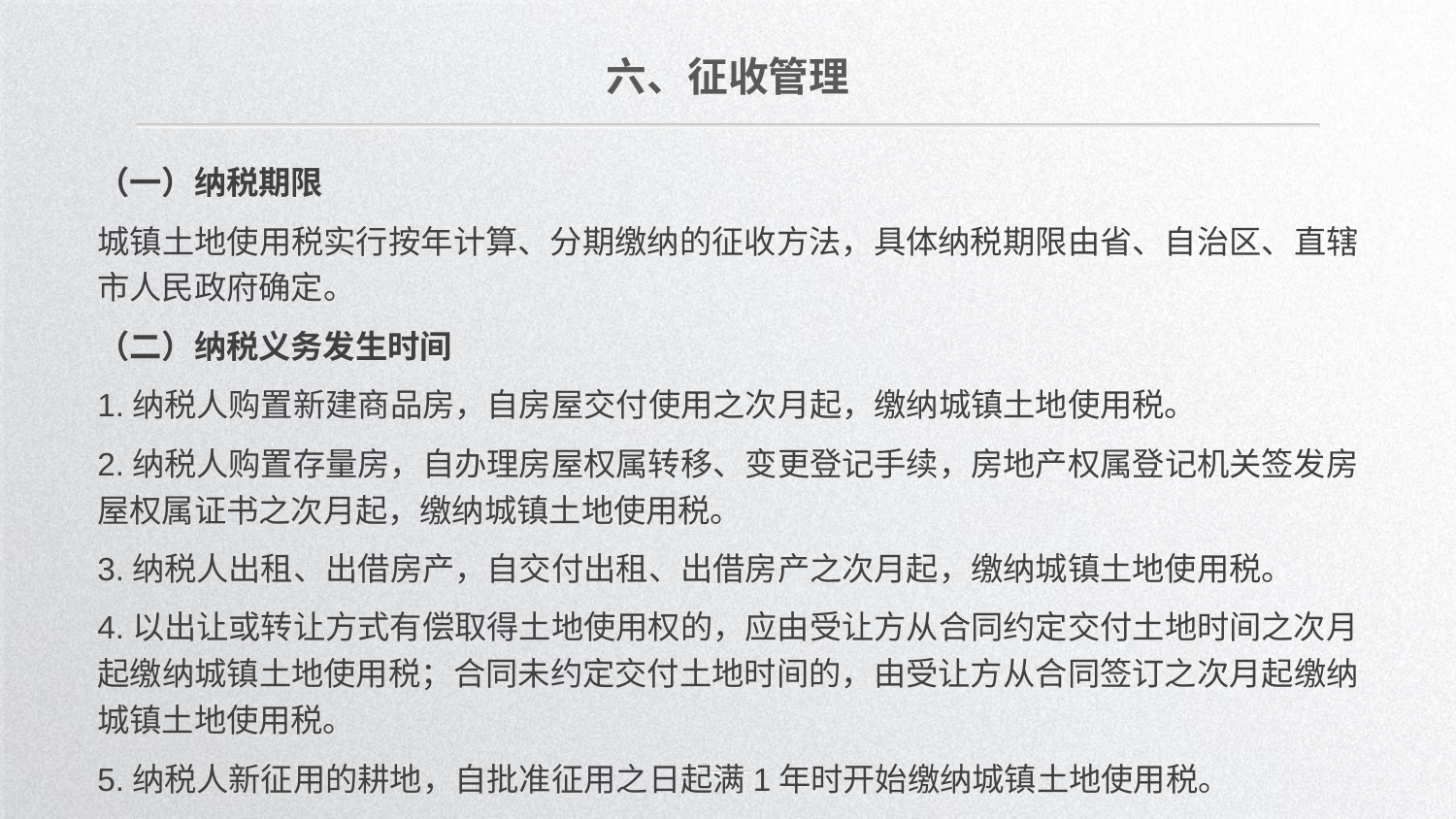

六、征收管理
（一）纳税期限
城镇土地使用税实行按年计算、分期缴纳的征收方法，具体纳税期限由省、自治区、直辖市人民政府确定。
（二）纳税义务发生时间
1.纳税人购置新建商品房，自房屋交付使用之次月起，缴纳城镇土地使用税。
2.纳税人购置存量房，自办理房屋权属转移、变更登记手续，房地产权属登记机关签发房屋权属证书之次月起，缴纳城镇土地使用税。
3.纳税人出租、出借房产，自交付出租、出借房产之次月起，缴纳城镇土地使用税。
4.以出让或转让方式有偿取得土地使用权的，应由受让方从合同约定交付土地时间之次月起缴纳城镇土地使用税；合同未约定交付土地时间的，由受让方从合同签订之次月起缴纳城镇土地使用税。
5.纳税人新征用的耕地，自批准征用之日起满1年时开始缴纳城镇土地使用税。